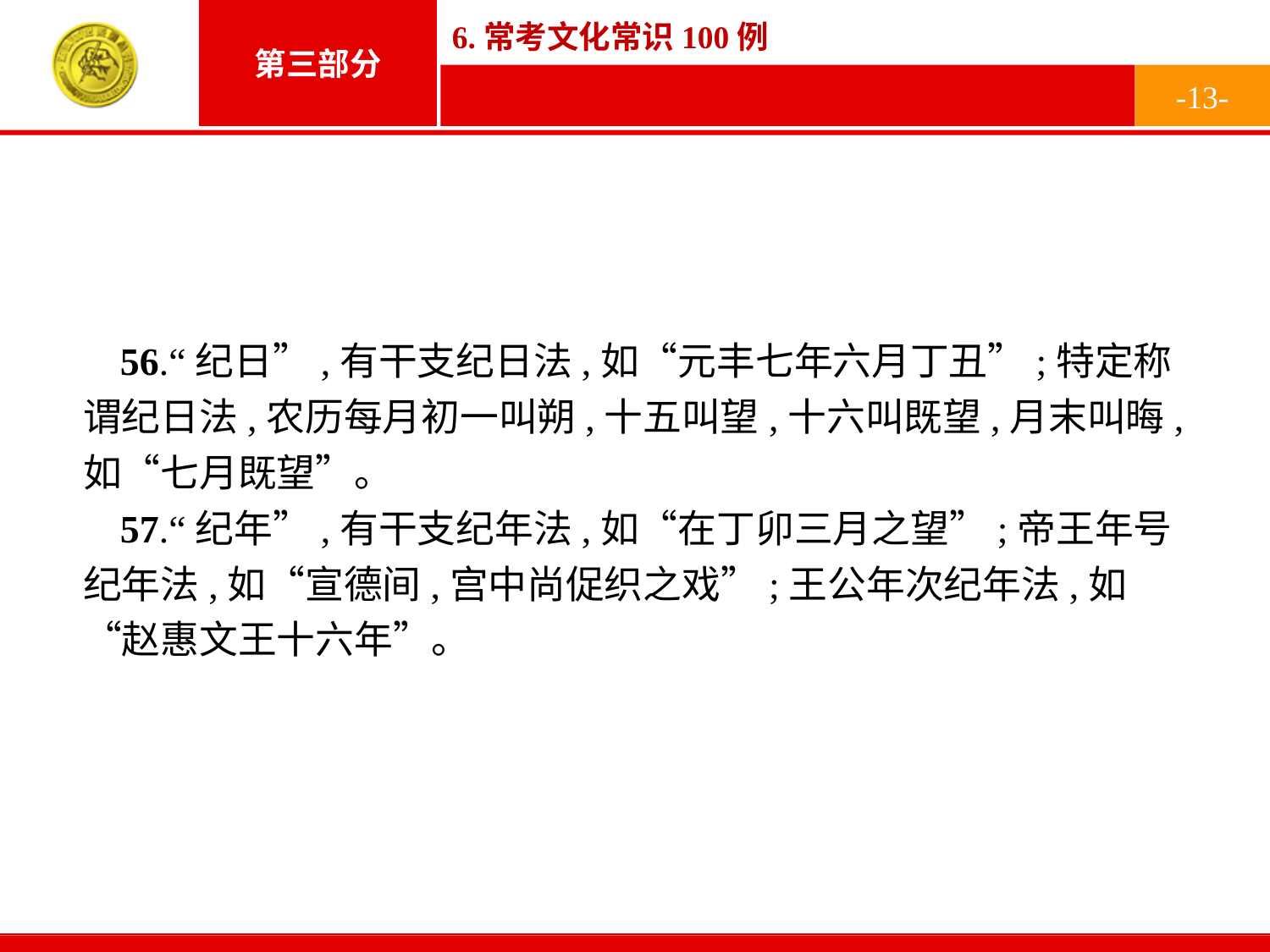

-13-
56.“纪日”,有干支纪日法,如“元丰七年六月丁丑”;特定称谓纪日法,农历每月初一叫朔,十五叫望,十六叫既望,月末叫晦,如“七月既望”。
57.“纪年”,有干支纪年法,如“在丁卯三月之望”;帝王年号纪年法,如“宣德间,宫中尚促织之戏”;王公年次纪年法,如“赵惠文王十六年”。